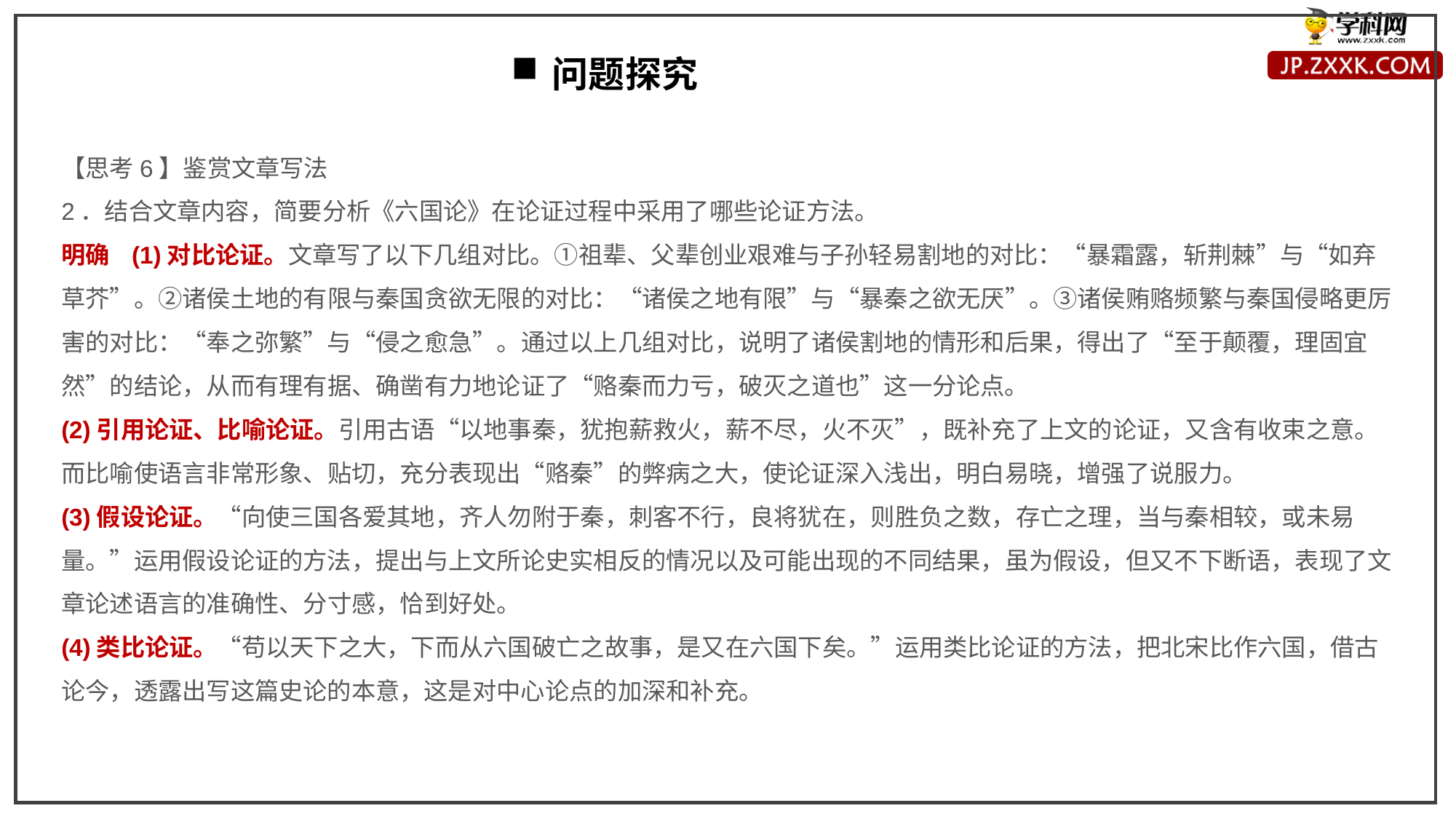

问题探究
【思考6】鉴赏文章写法
2．结合文章内容，简要分析《六国论》在论证过程中采用了哪些论证方法。
明确   (1)对比论证。文章写了以下几组对比。①祖辈、父辈创业艰难与子孙轻易割地的对比：“暴霜露，斩荆棘”与“如弃草芥”。②诸侯土地的有限与秦国贪欲无限的对比：“诸侯之地有限”与“暴秦之欲无厌”。③诸侯贿赂频繁与秦国侵略更厉害的对比：“奉之弥繁”与“侵之愈急”。通过以上几组对比，说明了诸侯割地的情形和后果，得出了“至于颠覆，理固宜然”的结论，从而有理有据、确凿有力地论证了“赂秦而力亏，破灭之道也”这一分论点。
(2)引用论证、比喻论证。引用古语“以地事秦，犹抱薪救火，薪不尽，火不灭”，既补充了上文的论证，又含有收束之意。而比喻使语言非常形象、贴切，充分表现出“赂秦”的弊病之大，使论证深入浅出，明白易晓，增强了说服力。
(3)假设论证。“向使三国各爱其地，齐人勿附于秦，刺客不行，良将犹在，则胜负之数，存亡之理，当与秦相较，或未易量。”运用假设论证的方法，提出与上文所论史实相反的情况以及可能出现的不同结果，虽为假设，但又不下断语，表现了文章论述语言的准确性、分寸感，恰到好处。
(4)类比论证。“苟以天下之大，下而从六国破亡之故事，是又在六国下矣。”运用类比论证的方法，把北宋比作六国，借古论今，透露出写这篇史论的本意，这是对中心论点的加深和补充。